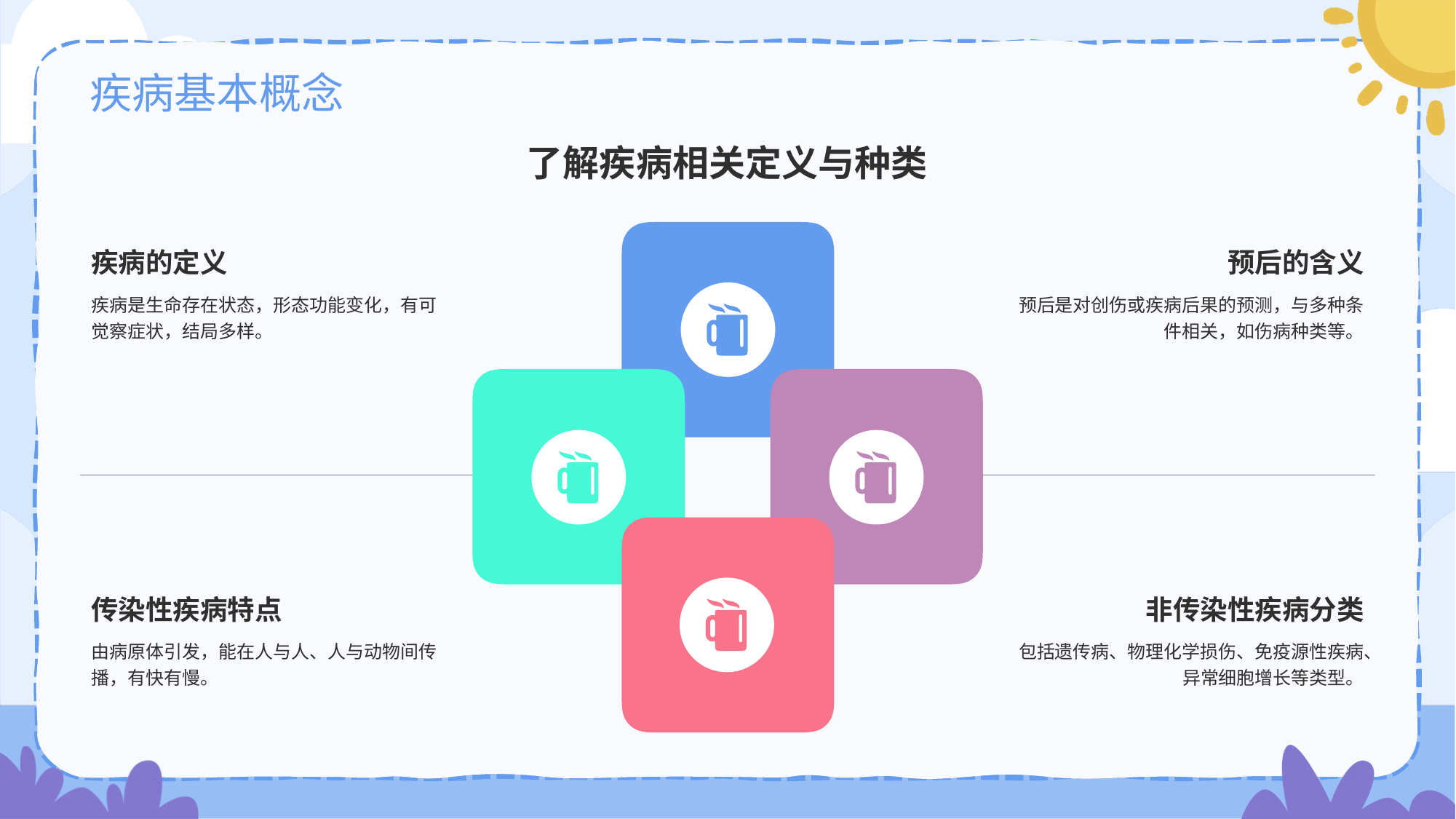

# 疾病基本概念
了解疾病相关定义与种类

疾病的定义
疾病是生命存在状态，形态功能变化，有可觉察症状，结局多样。
预后的含义
预后是对创伤或疾病后果的预测，与多种条件相关，如伤病种类等。

传染性疾病特点
由病原体引发，能在人与人、人与动物间传播，有快有慢。

非传染性疾病分类
包括遗传病、物理化学损伤、免疫源性疾病、异常细胞增长等类型。